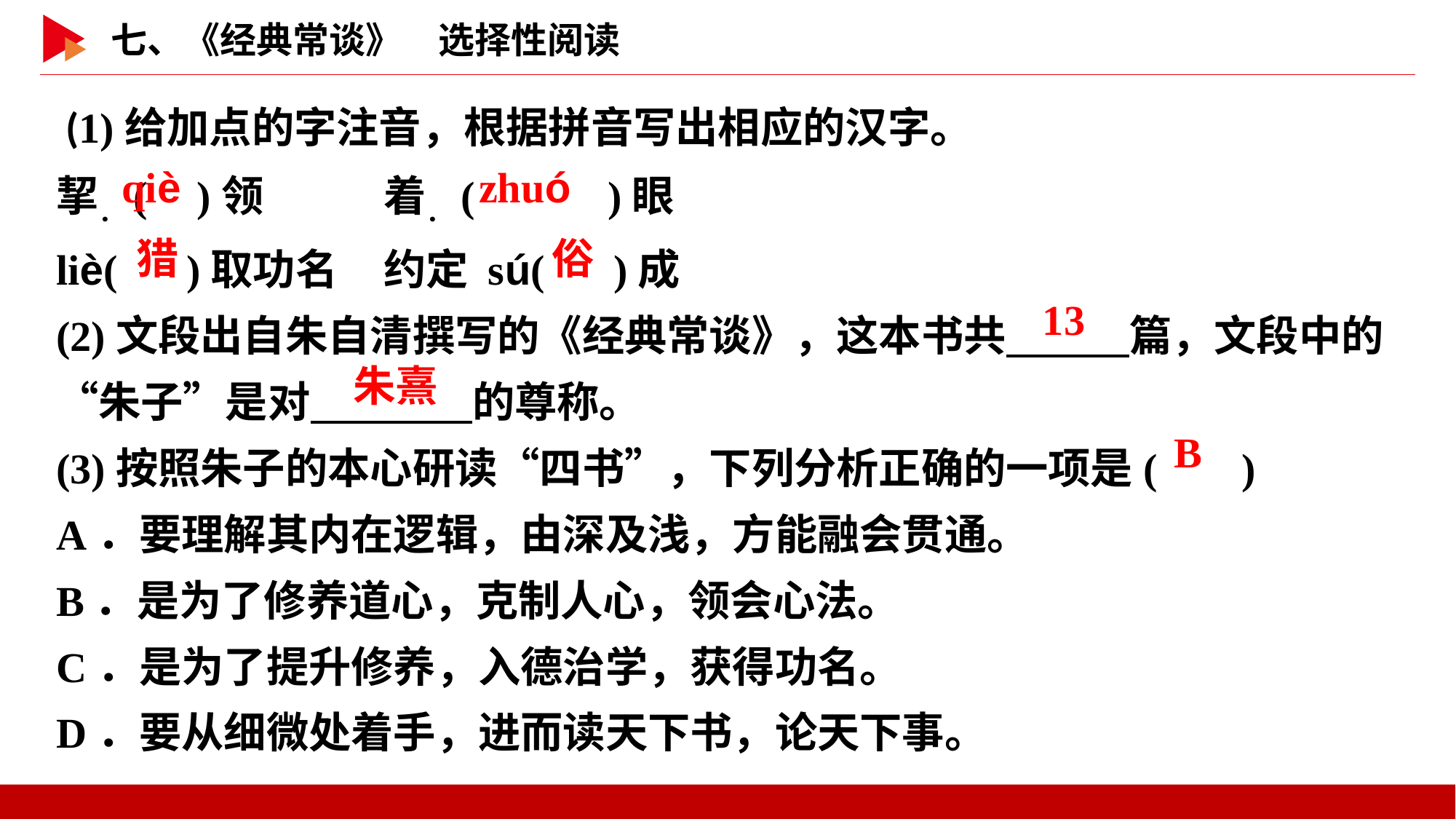

(1)给加点的字注音，根据拼音写出相应的汉字。
挈．(	   )领		着．(            )眼
liè(      )取功名	约定 sú(      )成
(2)文段出自朱自清撰写的《经典常谈》，这本书共　    　篇，文段中的“朱子”是对　        　的尊称。
(3)按照朱子的本心研读“四书”，下列分析正确的一项是(        )
A．要理解其内在逻辑，由深及浅，方能融会贯通。
B．是为了修养道心，克制人心，领会心法。
C．是为了提升修养，入德治学，获得功名。
D．要从细微处着手，进而读天下书，论天下事。
 qiè
 zhuó
   猎
   俗
13
朱熹
   B